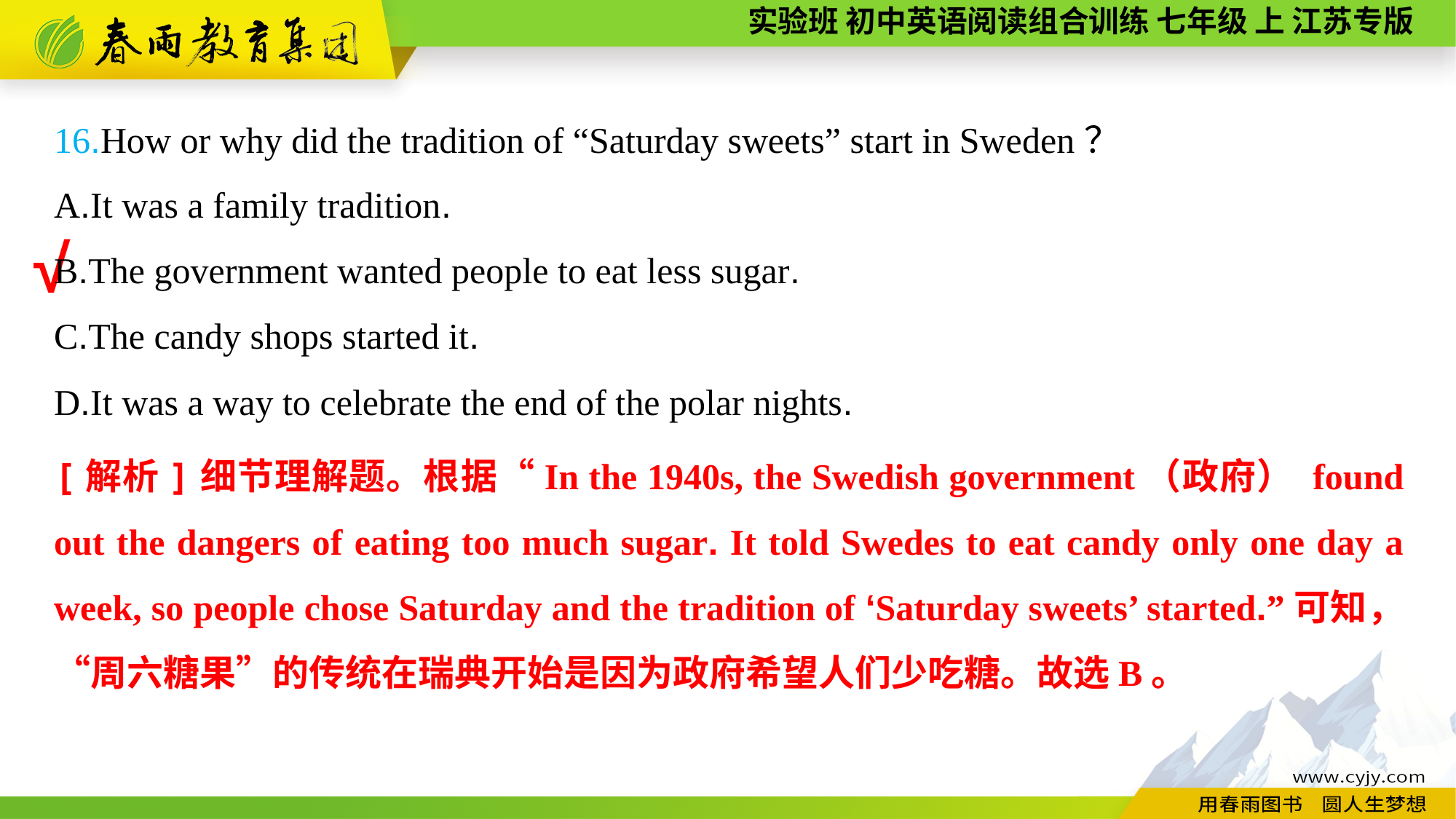

16.How or why did the tradition of “Saturday sweets” start in Sweden？
A.It was a family tradition.
B.The government wanted people to eat less sugar.
C.The candy shops started it.
D.It was a way to celebrate the end of the polar nights.
√
[解析]细节理解题。根据“In the 1940s, the Swedish government（政府） found out the dangers of eating too much sugar. It told Swedes to eat candy only one day a week, so people chose Saturday and the tradition of ‘Saturday sweets’ started.”可知，“周六糖果”的传统在瑞典开始是因为政府希望人们少吃糖。故选B。